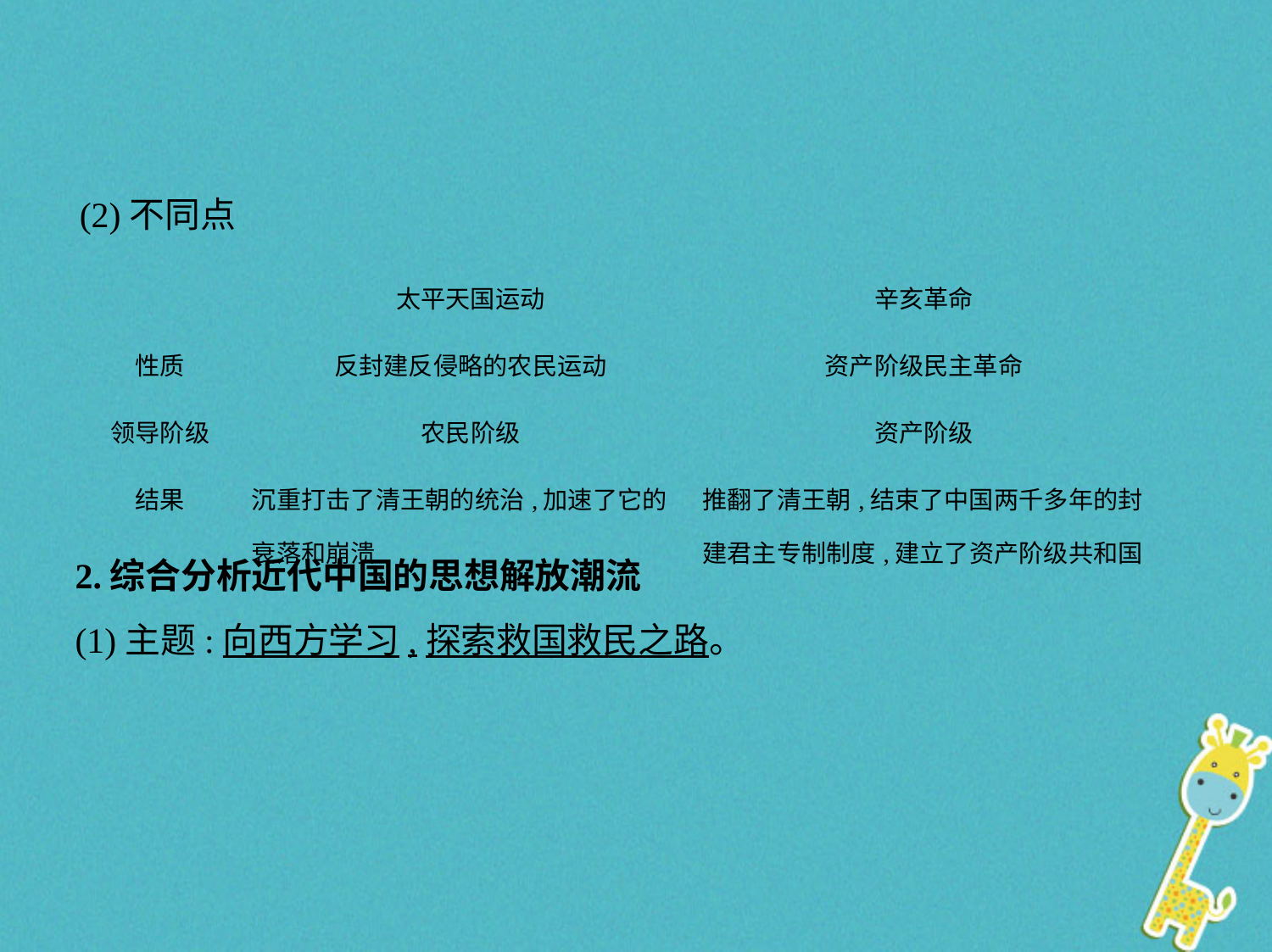

(2)不同点
|  | 太平天国运动 | 辛亥革命 |
| --- | --- | --- |
| 性质 | 反封建反侵略的农民运动 | 资产阶级民主革命 |
| 领导阶级 | 农民阶级 | 资产阶级 |
| 结果 | 沉重打击了清王朝的统治,加速了它的衰落和崩溃 | 推翻了清王朝,结束了中国两千多年的封建君主专制制度,建立了资产阶级共和国 |
2.综合分析近代中国的思想解放潮流
(1)主题:向西方学习,探索救国救民之路。